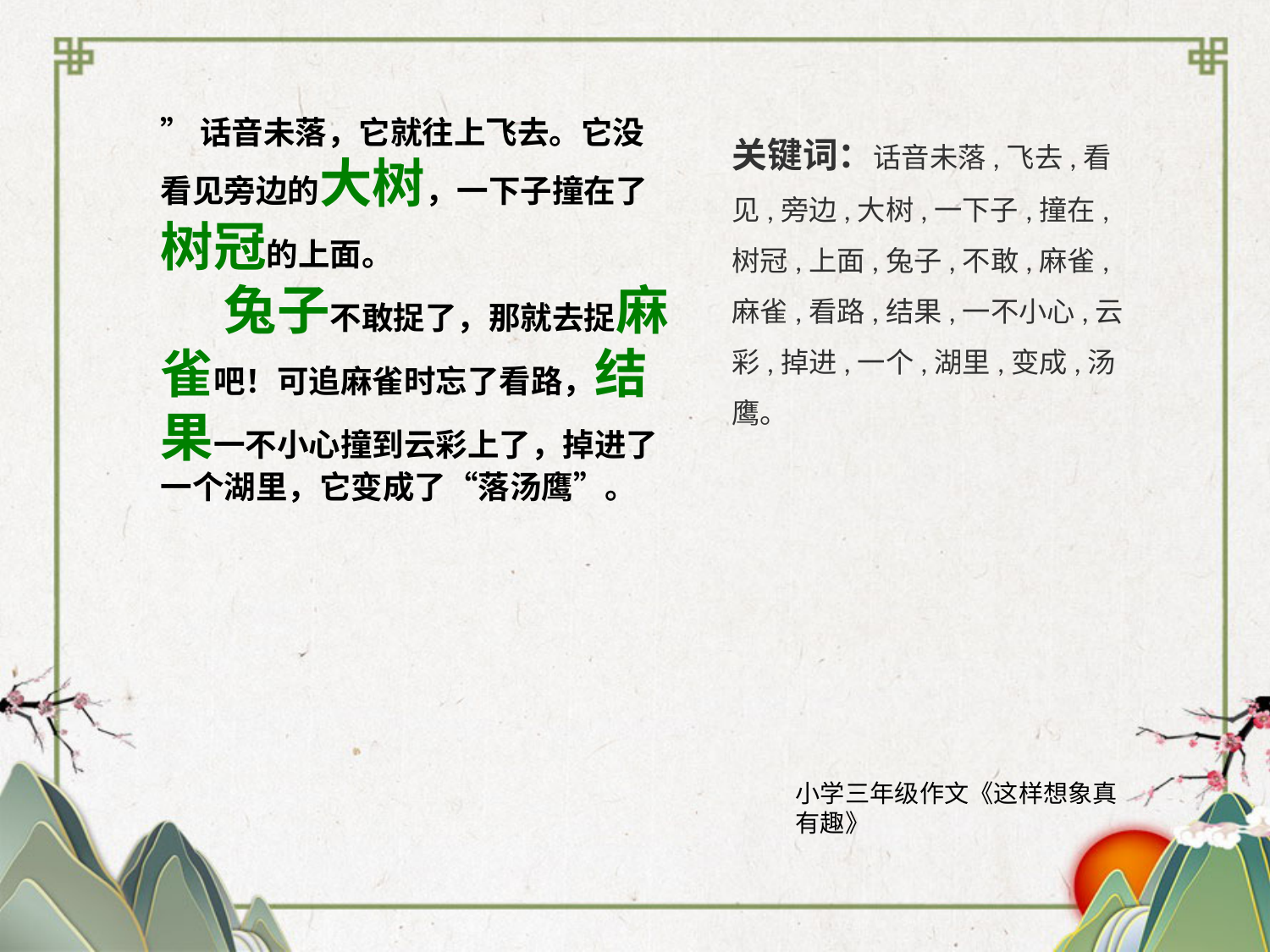

”话音未落，它就往上飞去。它没看见旁边的大树，一下子撞在了树冠的上面。
　　兔子不敢捉了，那就去捉麻雀吧！可追麻雀时忘了看路，结果一不小心撞到云彩上了，掉进了一个湖里，它变成了“落汤鹰”。
关键词：话音未落,飞去,看见,旁边,大树,一下子,撞在,树冠,上面,兔子,不敢,麻雀,麻雀,看路,结果,一不小心,云彩,掉进,一个,湖里,变成,汤鹰。
小学三年级作文《这样想象真有趣》